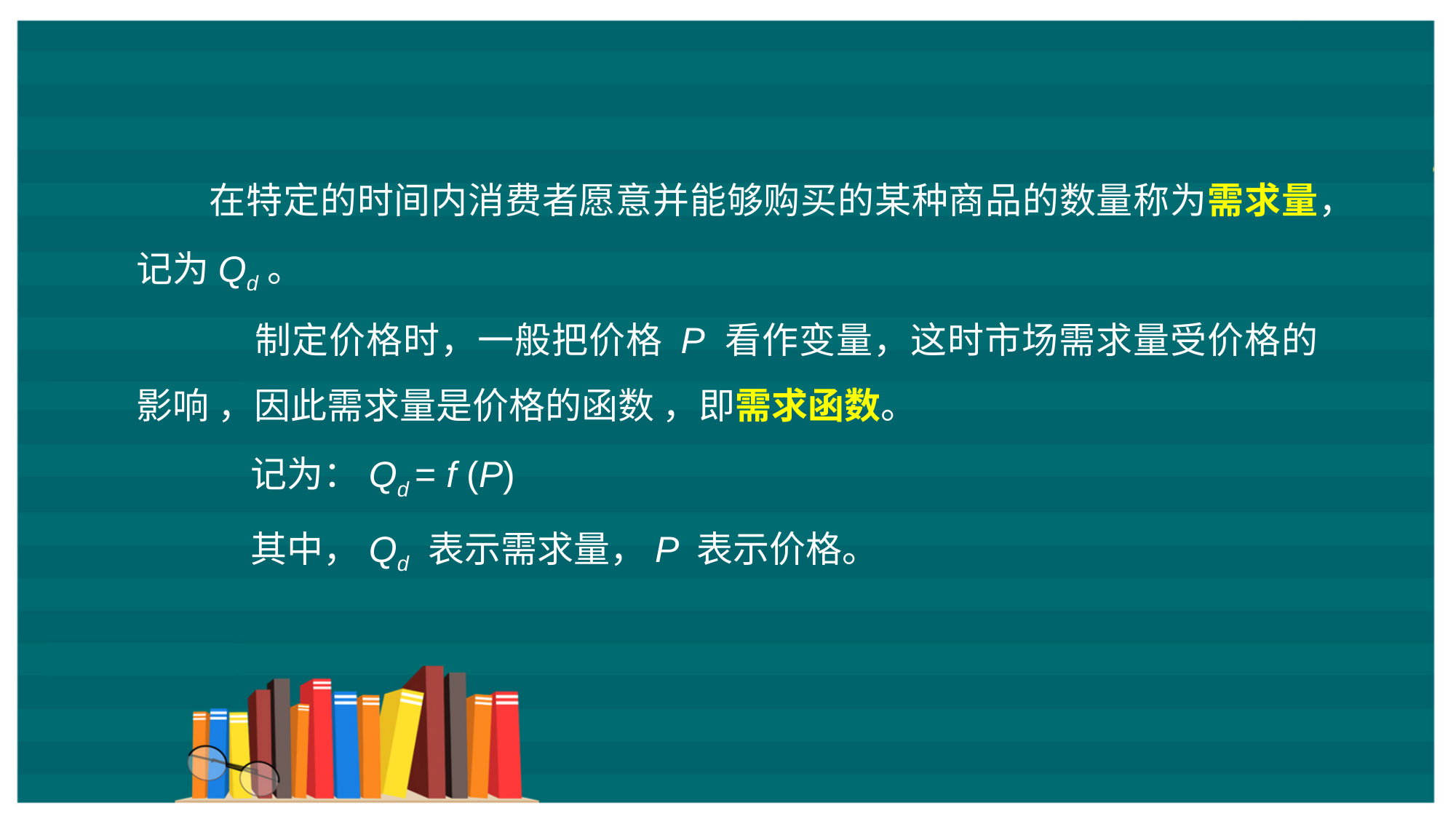

在特定的时间内消费者愿意并能够购买的某种商品的数量称为需求量，记为Qd。
    制定价格时，一般把价格 P 看作变量，这时市场需求量受价格的影响 ，因此需求量是价格的函数 ，即需求函数。
    记为：Qd = f (P)
    其中，Qd 表示需求量，P 表示价格。